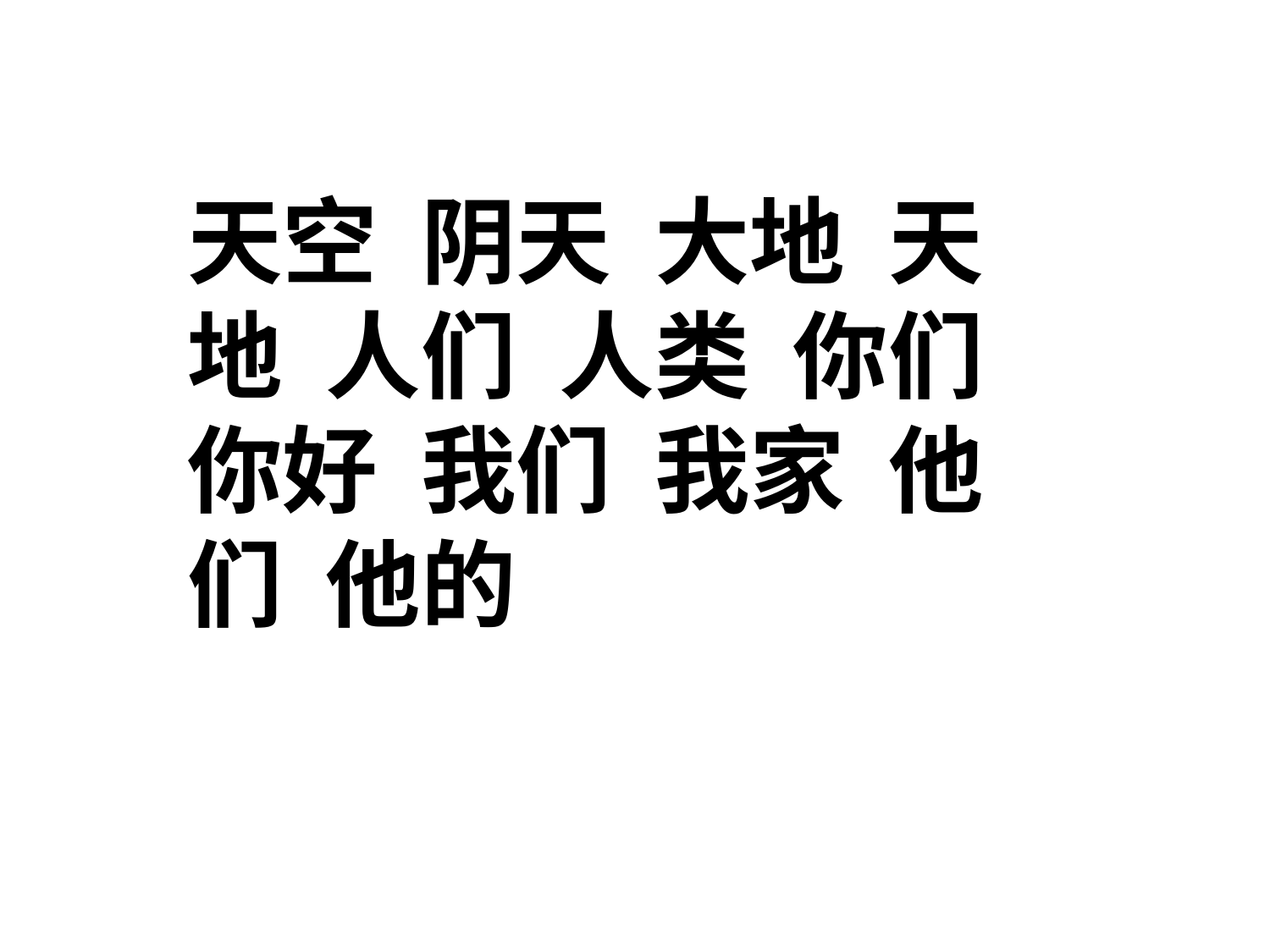

天空  阴天  大地  天地  人们  人类  你们  你好  我们  我家  他们  他的